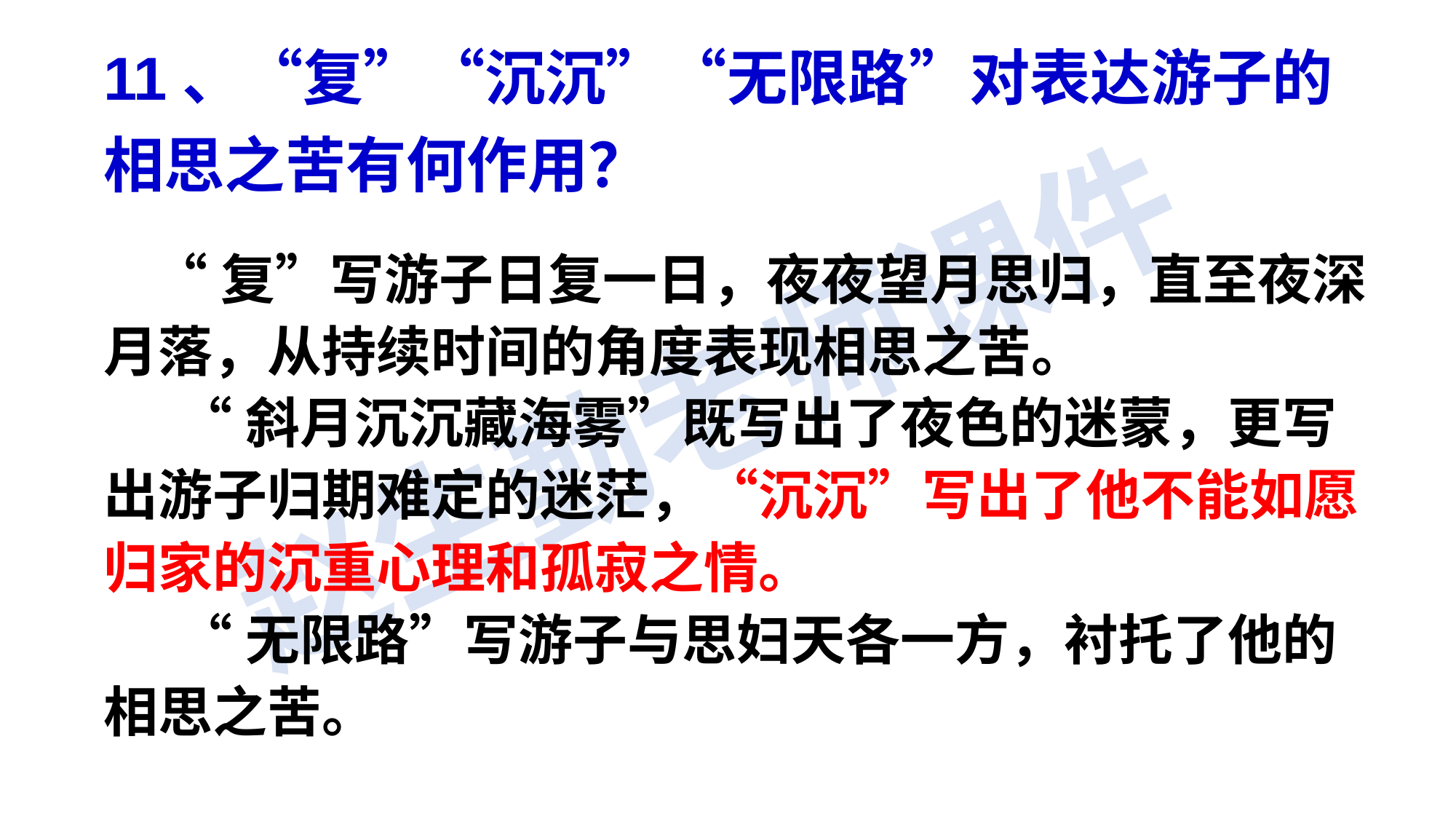

11、“复”“沉沉”“无限路”对表达游子的相思之苦有何作用？
    “复”写游子日复一日，夜夜望月思归，直至夜深月落，从持续时间的角度表现相思之苦。
      “斜月沉沉藏海雾”既写出了夜色的迷蒙，更写出游子归期难定的迷茫，“沉沉”写出了他不能如愿归家的沉重心理和孤寂之情。
      “无限路”写游子与思妇天各一方，衬托了他的相思之苦。